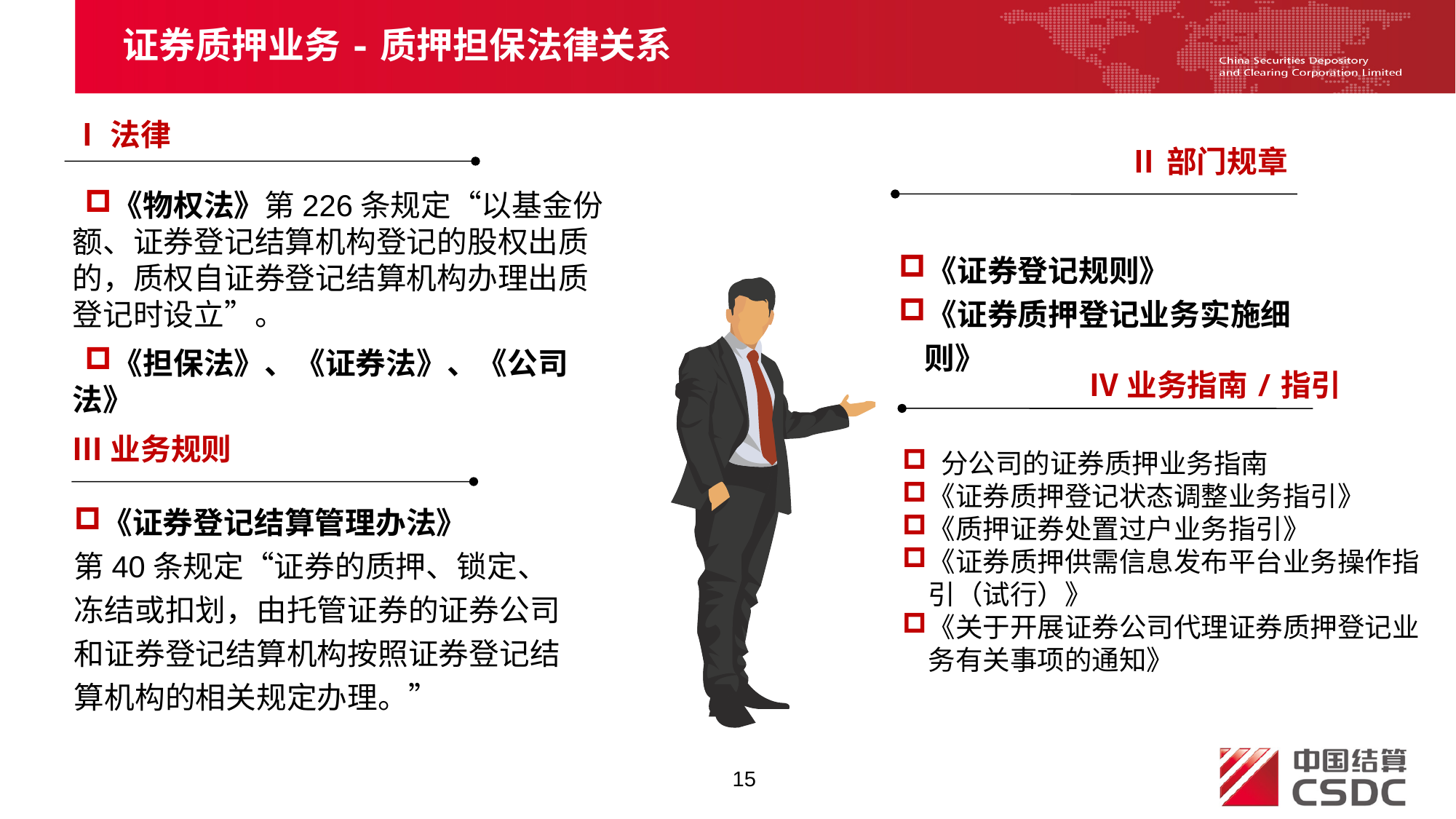

证券质押业务-质押担保法律关系
Ⅰ法律
Ⅱ部门规章

《物权法》第226条规定“以基金份额、证券登记结算机构登记的股权出质的，质权自证券登记结算机构办理出质登记时设立”。
《担保法》、《证券法》、《公司法》

《证券登记规则》
《证券质押登记业务实施细则》

Ⅳ业务指南/指引

Ⅲ业务规则
 分公司的证券质押业务指南
《证券质押登记状态调整业务指引》
《质押证券处置过户业务指引》
《证券质押供需信息发布平台业务操作指引（试行）》
《关于开展证券公司代理证券质押登记业务有关事项的通知》

《证券登记结算管理办法》
第40条规定“证券的质押、锁定、冻结或扣划，由托管证券的证券公司和证券登记结算机构按照证券登记结算机构的相关规定办理。”
15